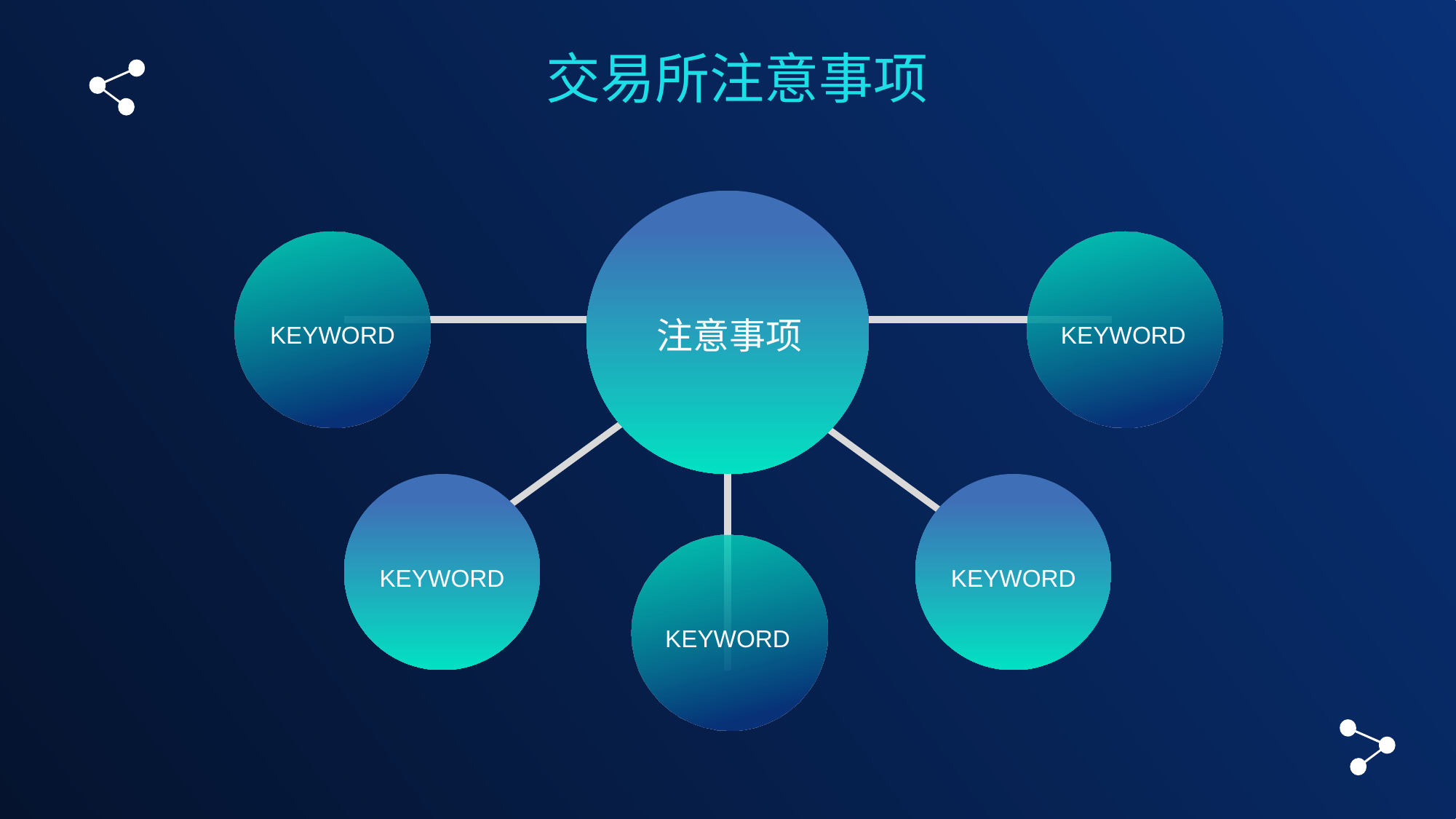

交易所注意事项

注意事项
KEYWORD
KEYWORD

KEYWORD
KEYWORD
KEYWORD